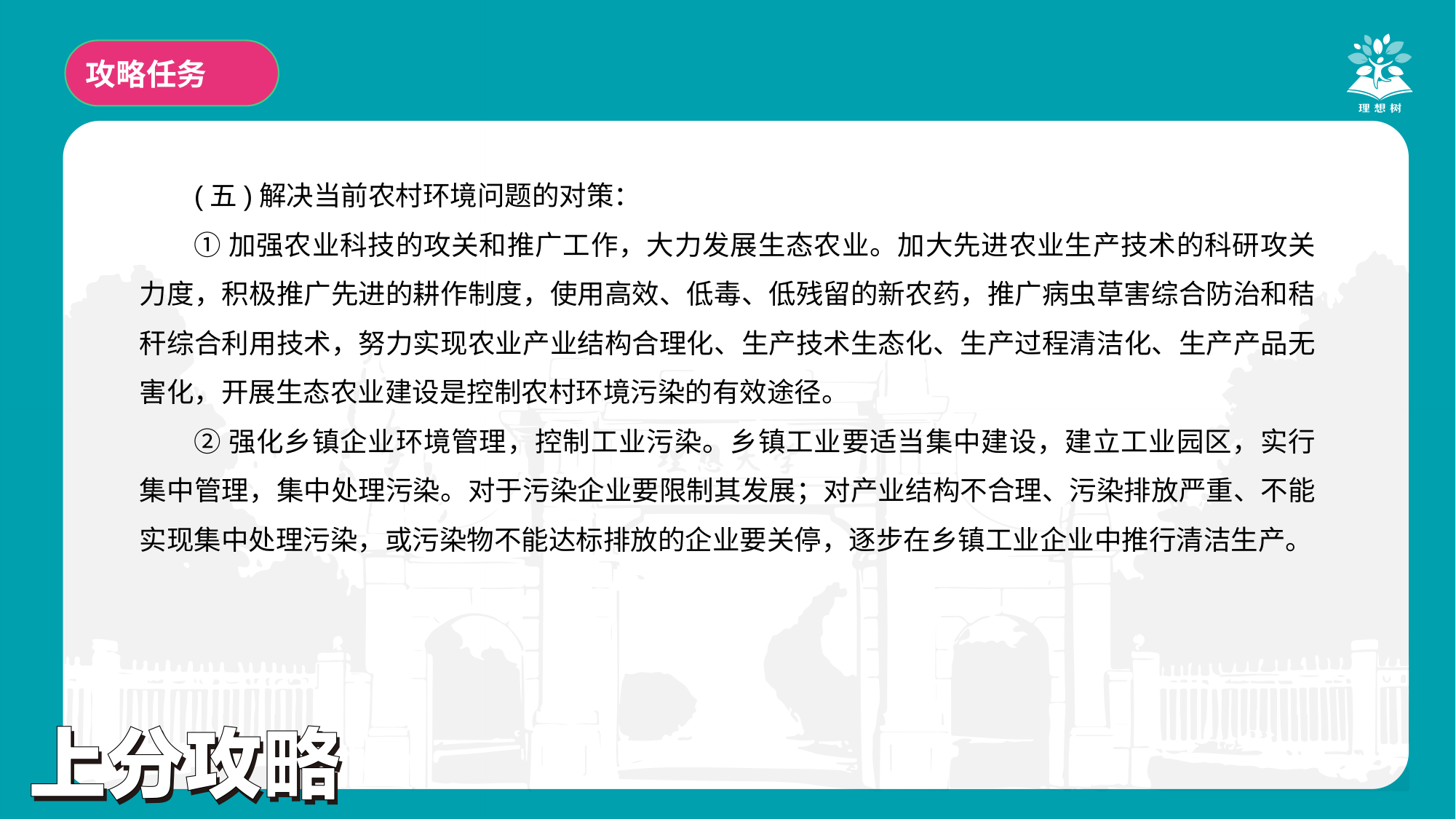

攻略任务
(五)解决当前农村环境问题的对策：
①加强农业科技的攻关和推广工作，大力发展生态农业。加大先进农业生产技术的科研攻关力度，积极推广先进的耕作制度，使用高效、低毒、低残留的新农药，推广病虫草害综合防治和秸秆综合利用技术，努力实现农业产业结构合理化、生产技术生态化、生产过程清洁化、生产产品无害化，开展生态农业建设是控制农村环境污染的有效途径。
②强化乡镇企业环境管理，控制工业污染。乡镇工业要适当集中建设，建立工业园区，实行集中管理，集中处理污染。对于污染企业要限制其发展；对产业结构不合理、污染排放严重、不能实现集中处理污染，或污染物不能达标排放的企业要关停，逐步在乡镇工业企业中推行清洁生产。